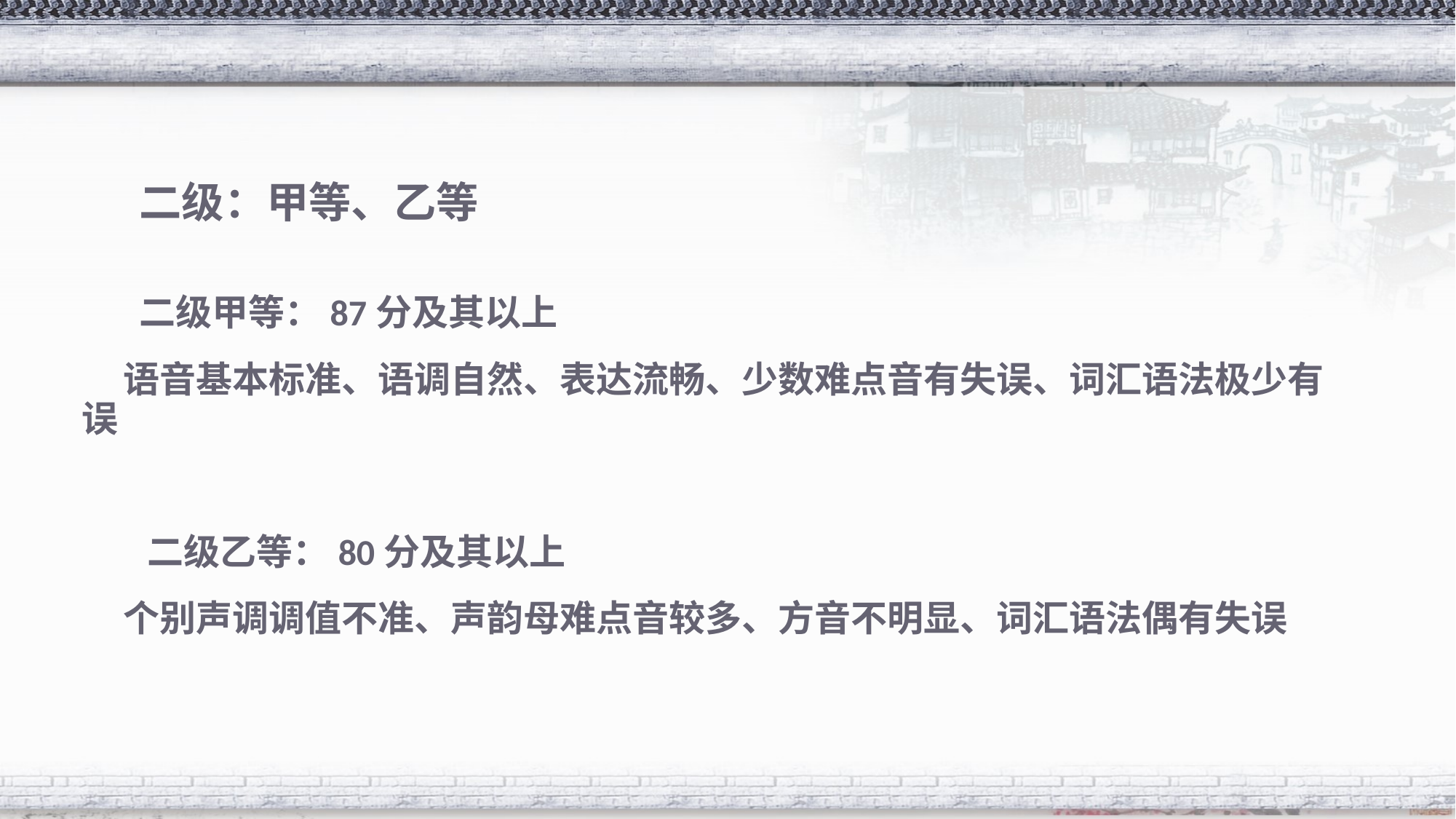

二级：甲等、乙等

      二级甲等：87分及其以上
    语音基本标准、语调自然、表达流畅、少数难点音有失误、词汇语法极少有误

       二级乙等：80分及其以上
    个别声调调值不准、声韵母难点音较多、方音不明显、词汇语法偶有失误